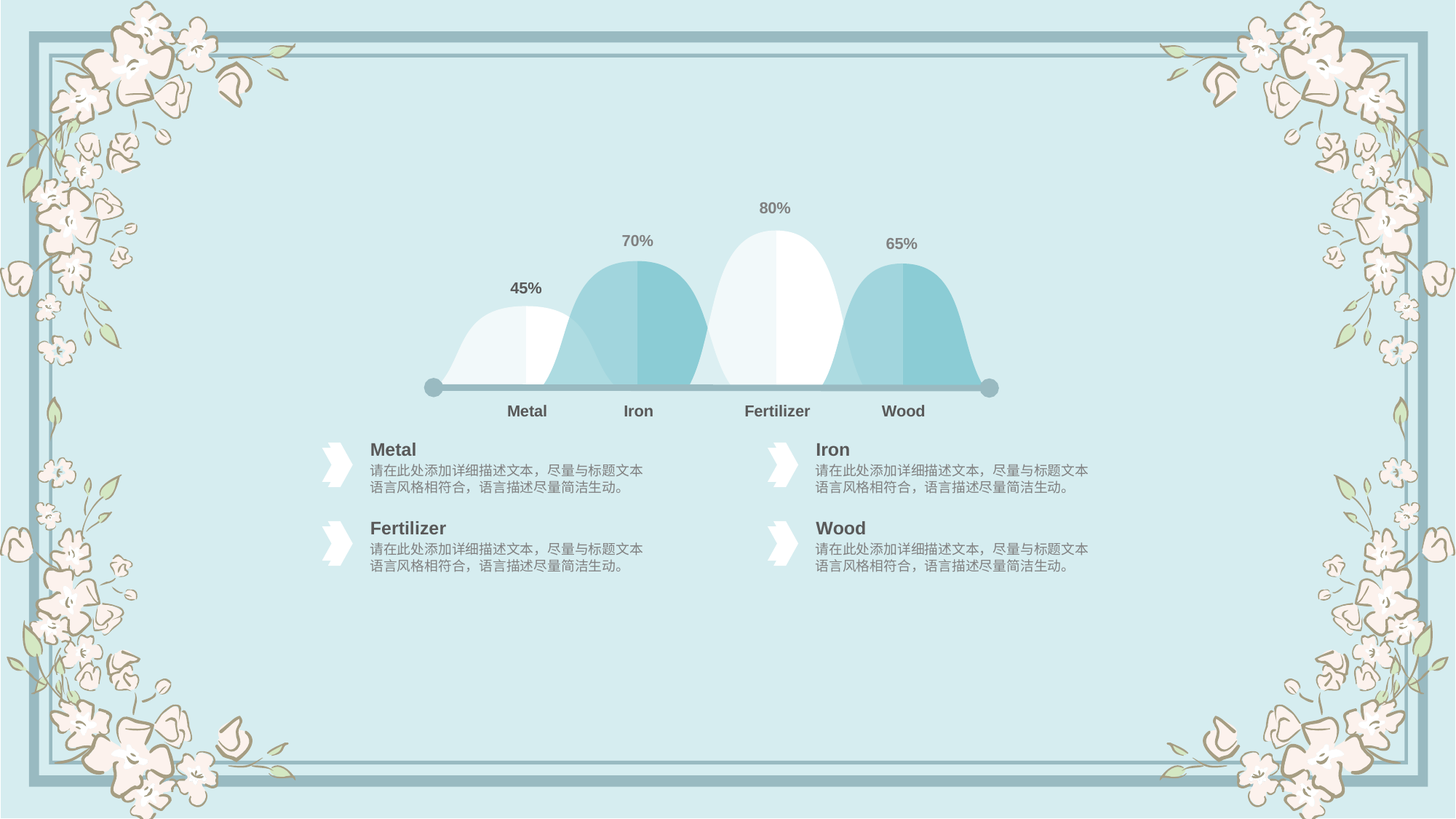

80%
70%
65%

45%

Metal
Iron
Fertilizer
Wood
Metal
请在此处添加详细描述文本，尽量与标题文本语言风格相符合，语言描述尽量简洁生动。
Iron
请在此处添加详细描述文本，尽量与标题文本语言风格相符合，语言描述尽量简洁生动。

Fertilizer
请在此处添加详细描述文本，尽量与标题文本语言风格相符合，语言描述尽量简洁生动。
Wood
请在此处添加详细描述文本，尽量与标题文本语言风格相符合，语言描述尽量简洁生动。